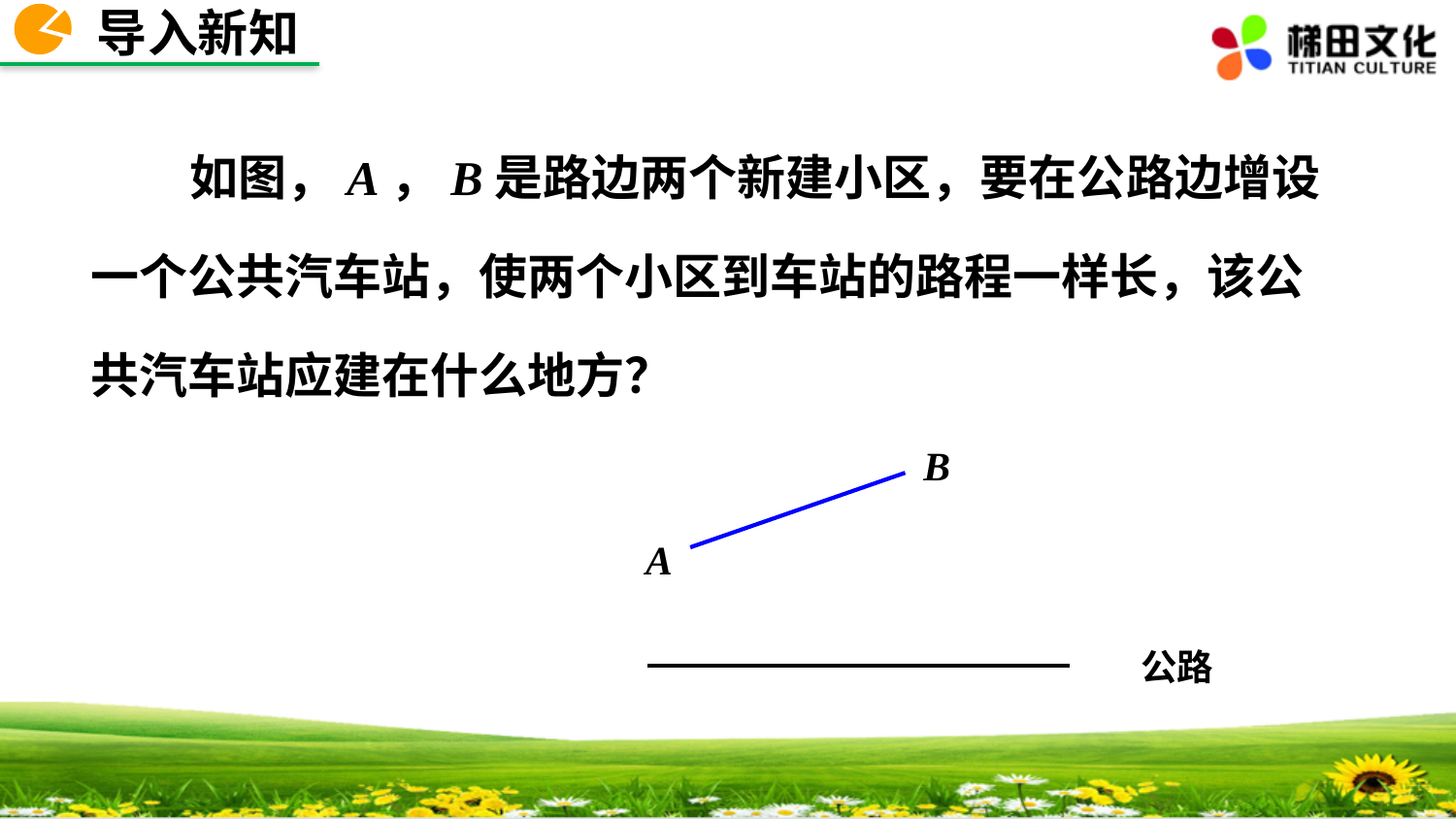

导入新知

        如图，A，B是路边两个新建小区，要在公路边增设一个公共汽车站，使两个小区到车站的路程一样长，该公共汽车站应建在什么地方？
B

A
公路